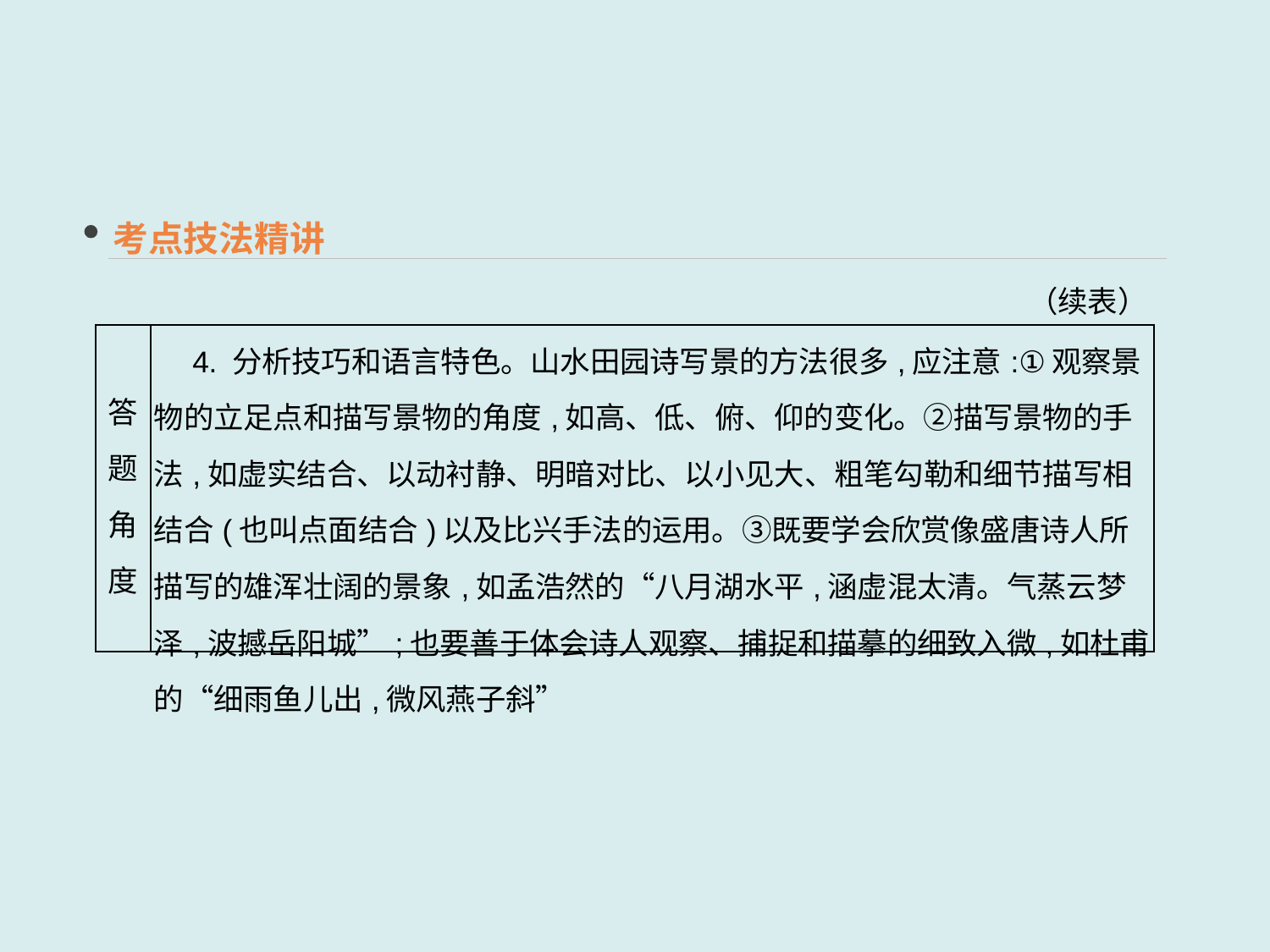

考点技法精讲

（续表）
| 答题 角度 | 4. 分析技巧和语言特色。山水田园诗写景的方法很多,应注意:①观察景物的立足点和描写景物的角度,如高、低、俯、仰的变化。②描写景物的手法,如虚实结合、以动衬静、明暗对比、以小见大、粗笔勾勒和细节描写相结合(也叫点面结合)以及比兴手法的运用。③既要学会欣赏像盛唐诗人所描写的雄浑壮阔的景象,如孟浩然的“八月湖水平,涵虚混太清。气蒸云梦泽,波撼岳阳城”;也要善于体会诗人观察、捕捉和描摹的细致入微,如杜甫的“细雨鱼儿出,微风燕子斜” |
| --- | --- |